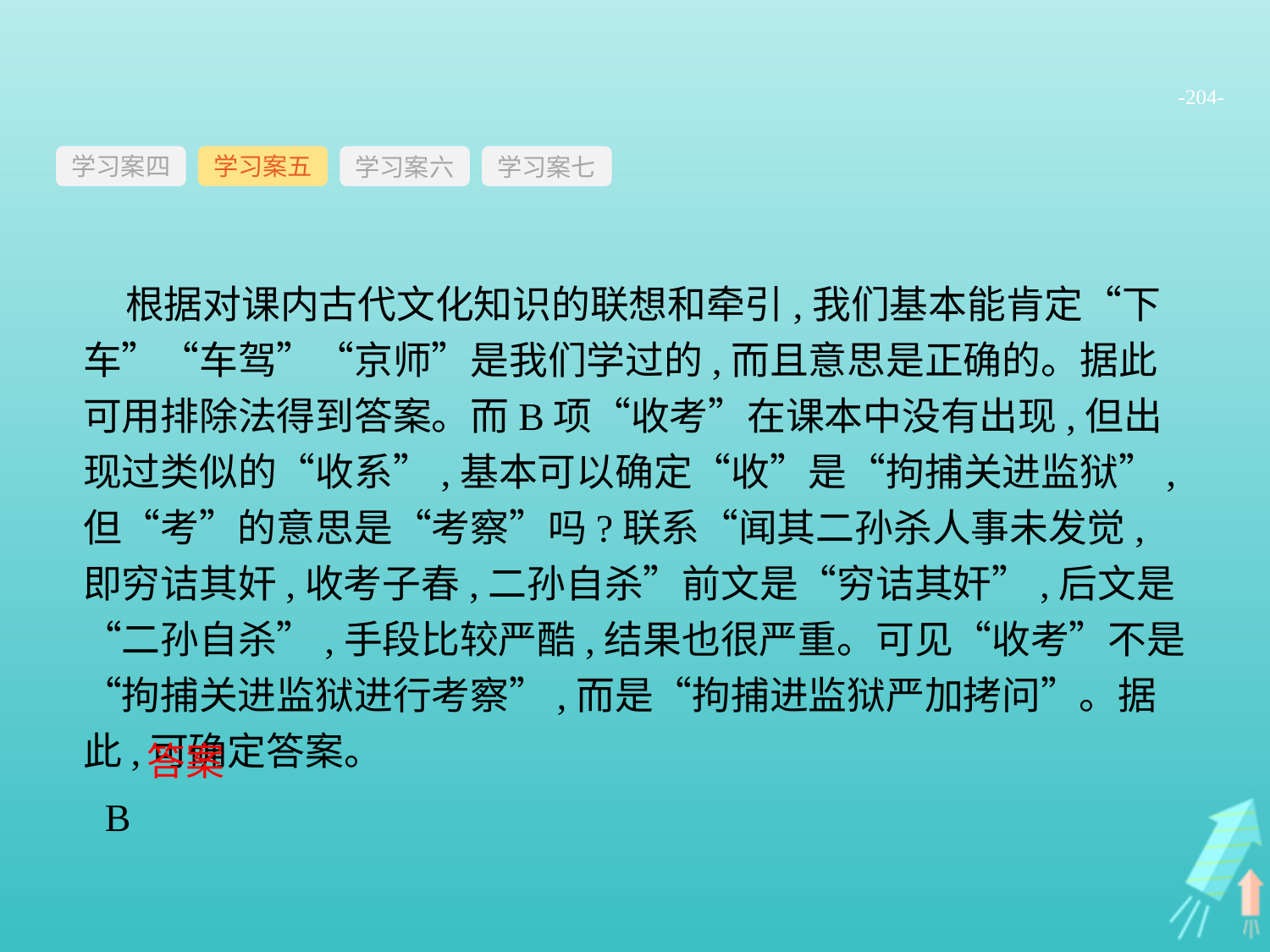

-204-
学习案四
学习案六
学习案七
学习案五
根据对课内古代文化知识的联想和牵引,我们基本能肯定“下车”“车驾”“京师”是我们学过的,而且意思是正确的。据此可用排除法得到答案。而B项“收考”在课本中没有出现,但出现过类似的“收系”,基本可以确定“收”是“拘捕关进监狱”,但“考”的意思是“考察”吗?联系“闻其二孙杀人事未发觉,即穷诘其奸,收考子春,二孙自杀”前文是“穷诘其奸”,后文是“二孙自杀”,手段比较严酷,结果也很严重。可见“收考”不是“拘捕关进监狱进行考察”,而是“拘捕进监狱严加拷问”。据此,可确定答案。
答案 B